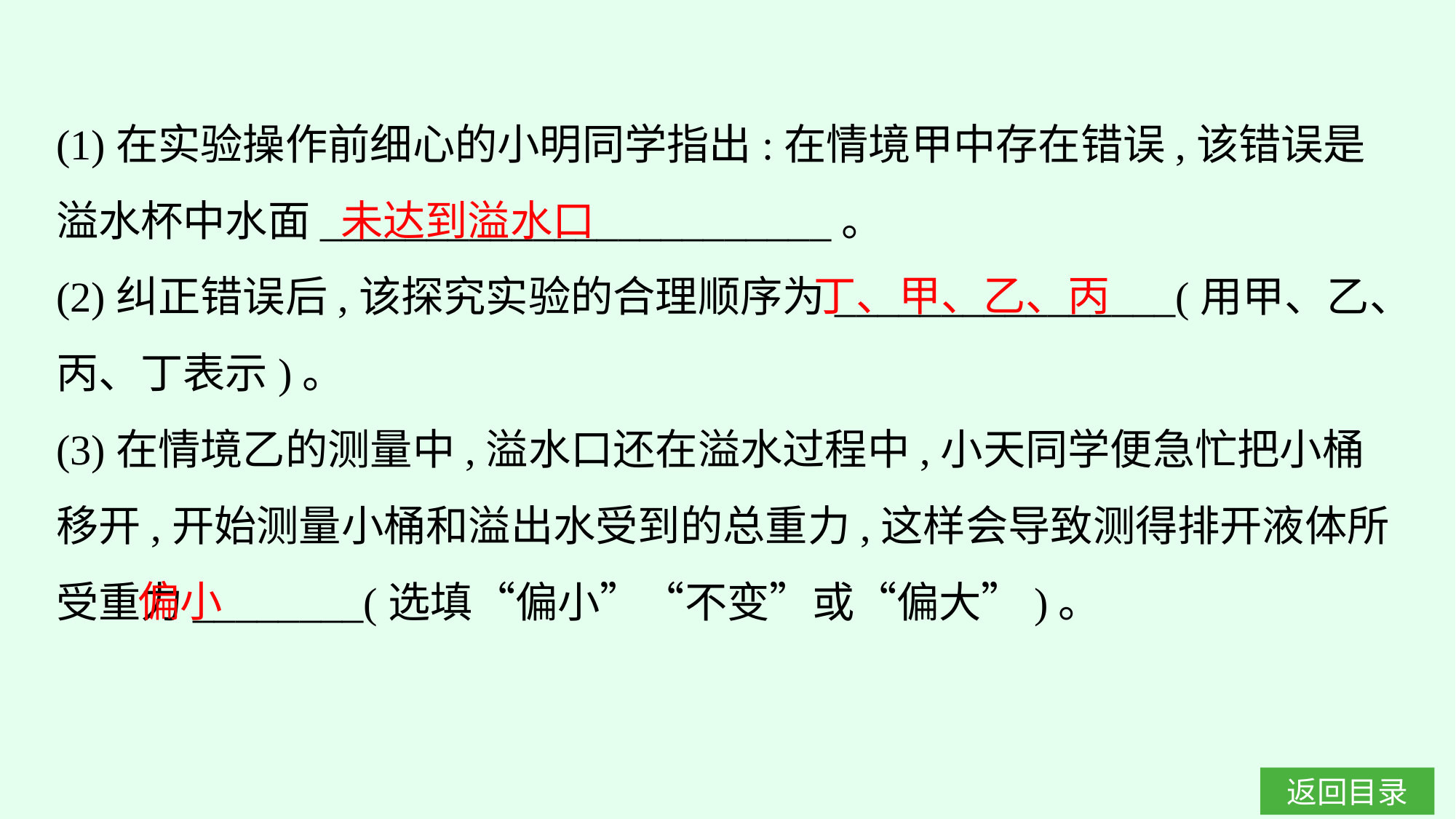

(1)在实验操作前细心的小明同学指出:在情境甲中存在错误,该错误是溢水杯中水面________________________。
(2)纠正错误后,该探究实验的合理顺序为________________(用甲、乙、丙、丁表示)。
(3)在情境乙的测量中,溢水口还在溢水过程中,小天同学便急忙把小桶移开,开始测量小桶和溢出水受到的总重力,这样会导致测得排开液体所受重力________(选填“偏小”“不变”或“偏大”)。
未达到溢水口
丁、甲、乙、丙
偏小